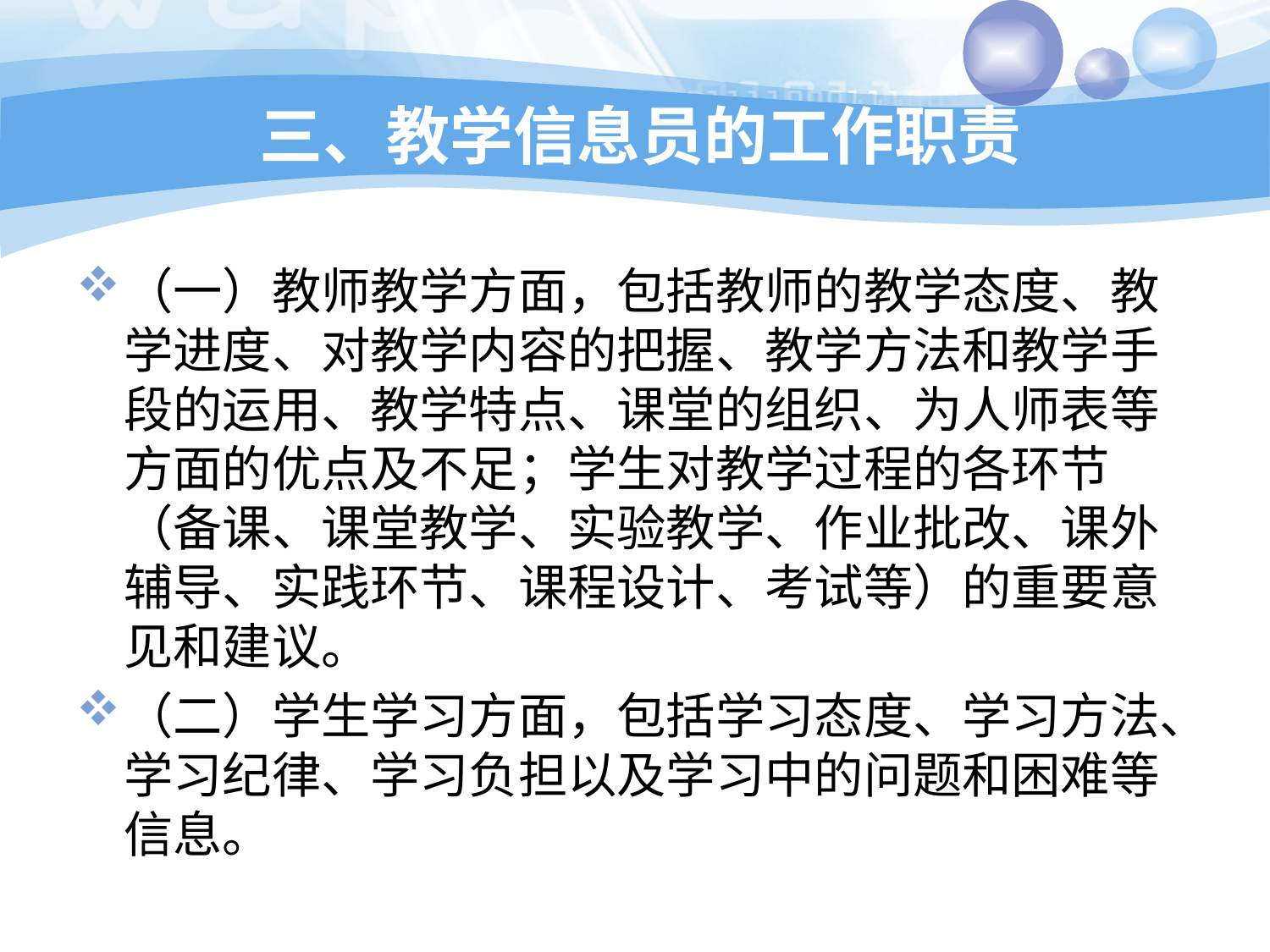

# 三、教学信息员的工作职责
（一）教师教学方面，包括教师的教学态度、教学进度、对教学内容的把握、教学方法和教学手段的运用、教学特点、课堂的组织、为人师表等方面的优点及不足；学生对教学过程的各环节（备课、课堂教学、实验教学、作业批改、课外辅导、实践环节、课程设计、考试等）的重要意见和建议。
（二）学生学习方面，包括学习态度、学习方法、学习纪律、学习负担以及学习中的问题和困难等信息。